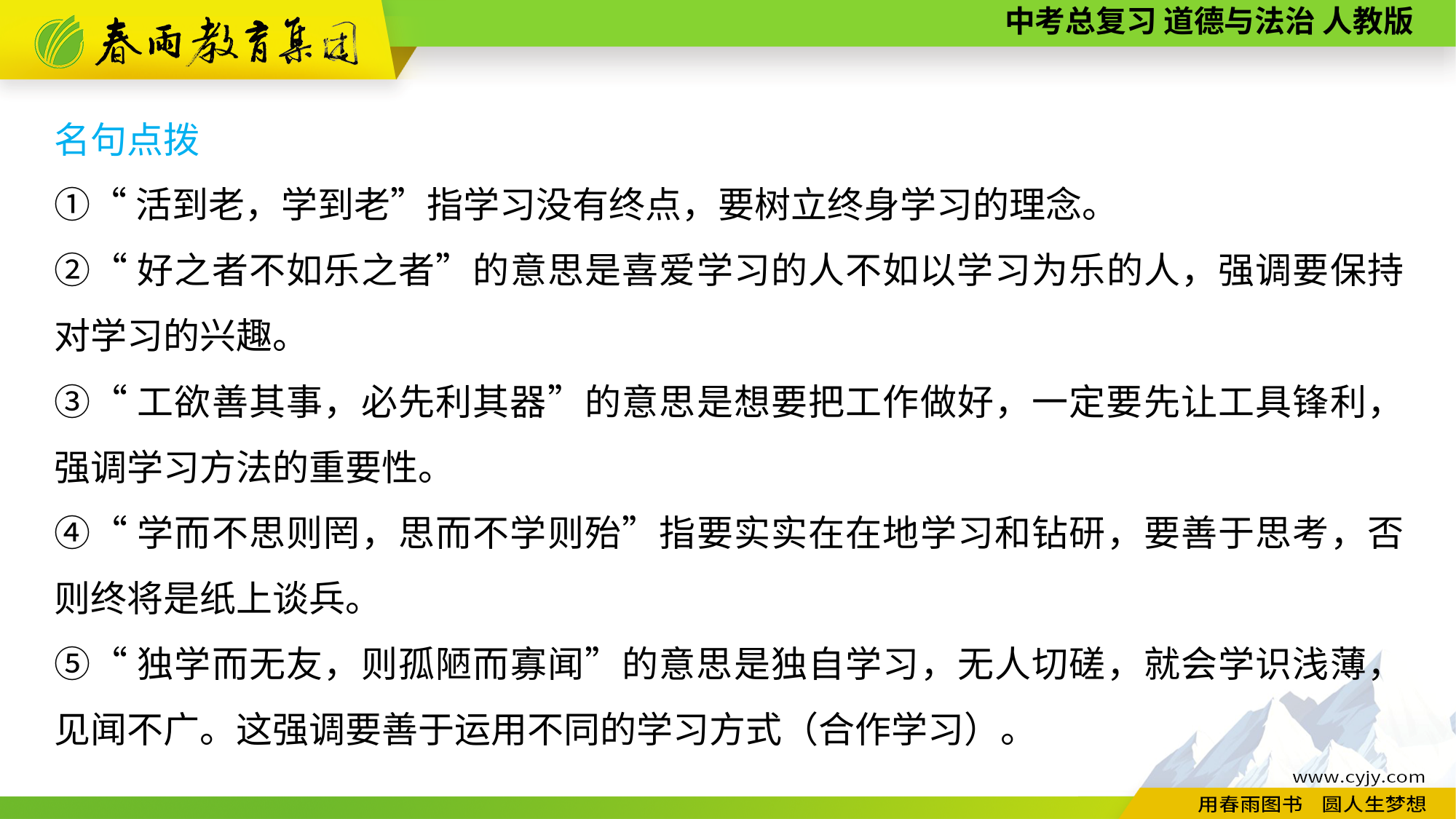

名句点拨
①“活到老，学到老”指学习没有终点，要树立终身学习的理念。
②“好之者不如乐之者”的意思是喜爱学习的人不如以学习为乐的人，强调要保持对学习的兴趣。
③“工欲善其事，必先利其器”的意思是想要把工作做好，一定要先让工具锋利，强调学习方法的重要性。
④“学而不思则罔，思而不学则殆”指要实实在在地学习和钻研，要善于思考，否则终将是纸上谈兵。
⑤“独学而无友，则孤陋而寡闻”的意思是独自学习，无人切磋，就会学识浅薄，见闻不广。这强调要善于运用不同的学习方式（合作学习）。